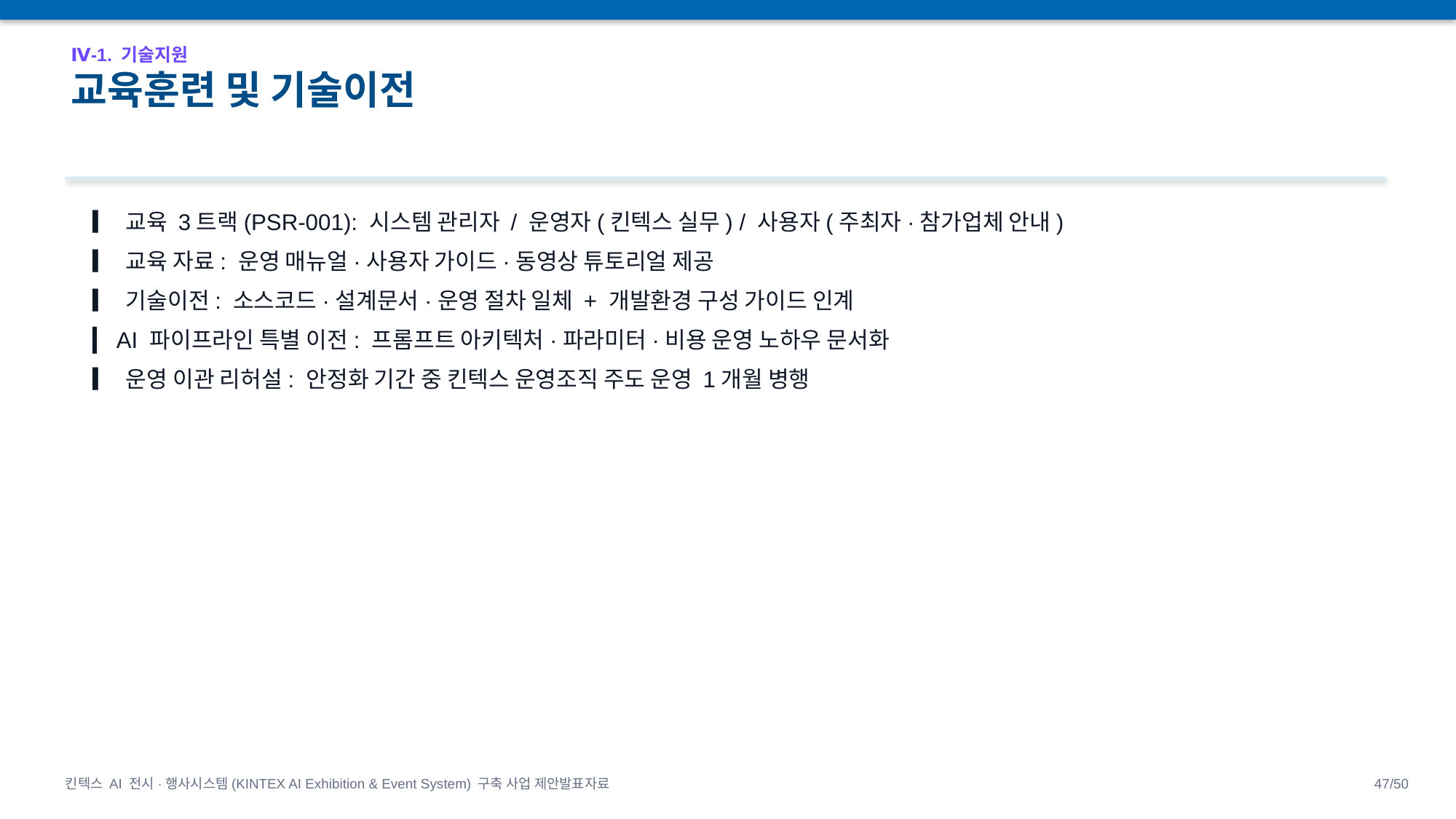

Ⅳ-1. 기술지원
교육훈련 및 기술이전

▎ 교육 3트랙(PSR-001): 시스템 관리자 / 운영자(킨텍스 실무) / 사용자(주최자·참가업체 안내)
▎ 교육 자료: 운영 매뉴얼·사용자 가이드·동영상 튜토리얼 제공
▎ 기술이전: 소스코드·설계문서·운영 절차 일체 + 개발환경 구성 가이드 인계
▎ AI 파이프라인 특별 이전: 프롬프트 아키텍처·파라미터·비용 운영 노하우 문서화
▎ 운영 이관 리허설: 안정화 기간 중 킨텍스 운영조직 주도 운영 1개월 병행
킨텍스 AI 전시·행사시스템(KINTEX AI Exhibition & Event System) 구축 사업 제안발표자료
47/50